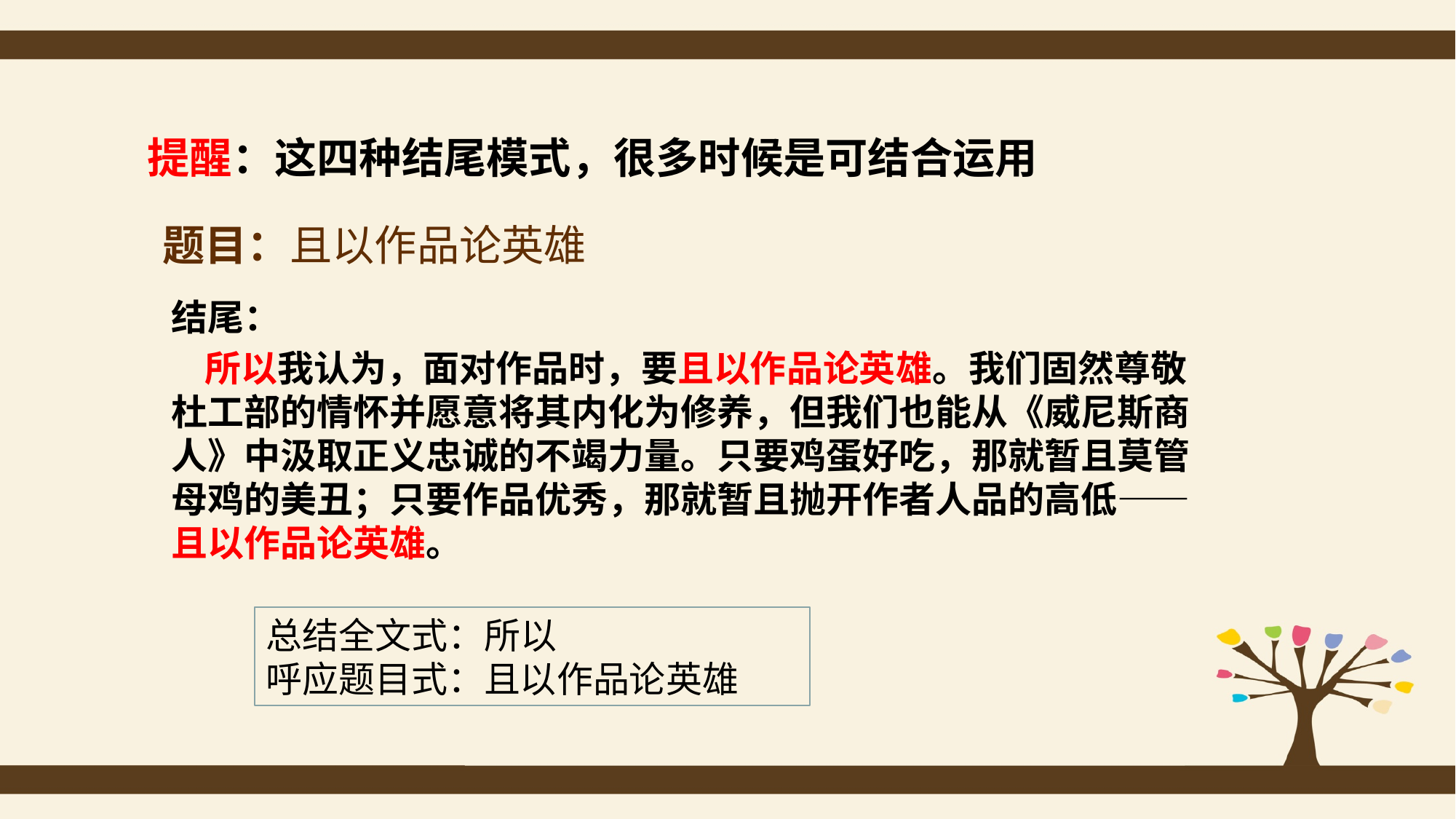

提醒：这四种结尾模式，很多时候是可结合运用
# 题目：且以作品论英雄
结尾：
   所以我认为，面对作品时，要且以作品论英雄。我们固然尊敬杜工部的情怀并愿意将其内化为修养，但我们也能从《威尼斯商人》中汲取正义忠诚的不竭力量。只要鸡蛋好吃，那就暂且莫管母鸡的美丑；只要作品优秀，那就暂且抛开作者人品的高低——且以作品论英雄。
总结全文式：所以
呼应题目式：且以作品论英雄